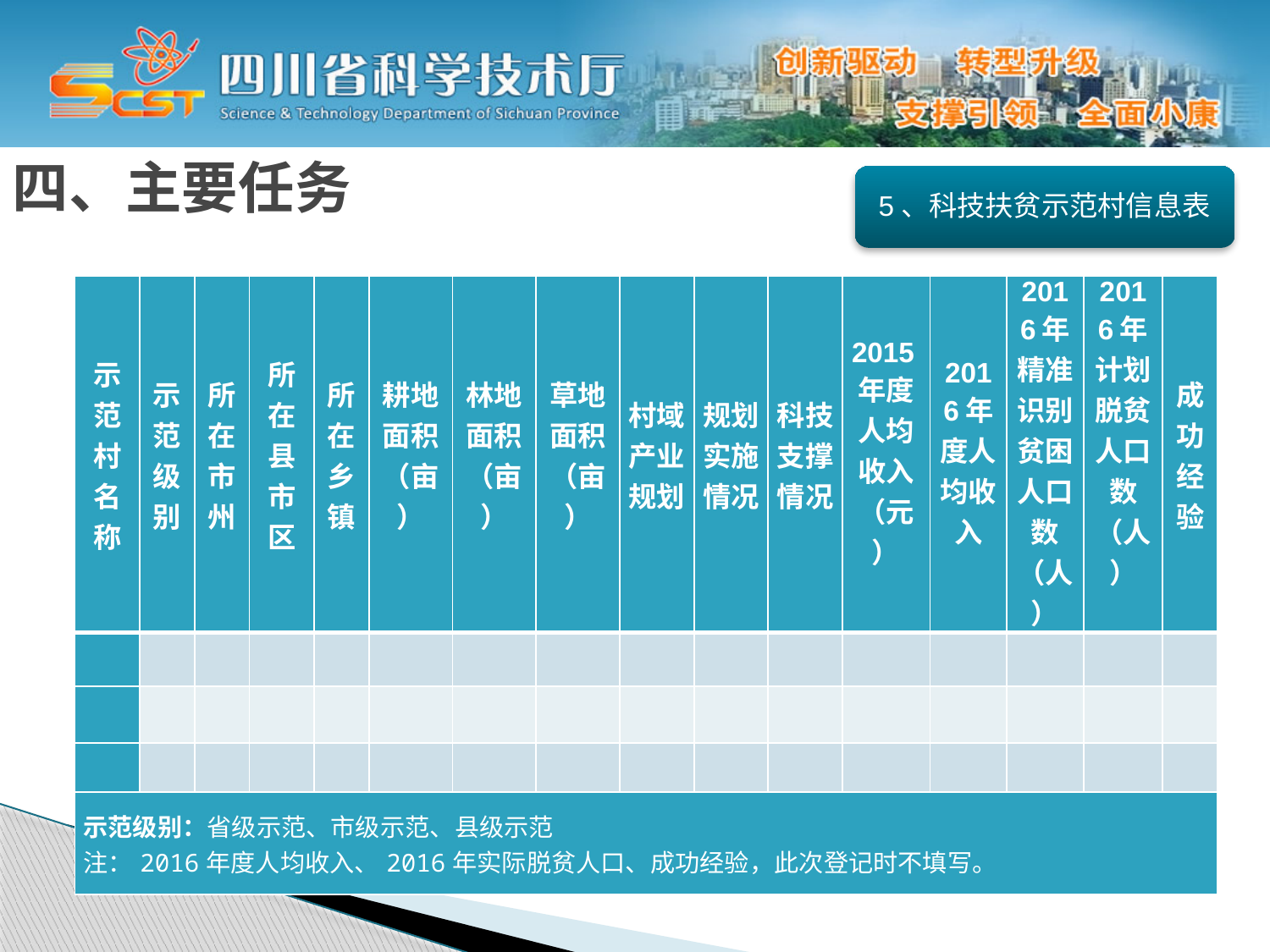

四、主要任务

5、科技扶贫示范村信息表
| 示范村名称 | 示范级别 | 所在市州 | 所在县市区 | 所在乡镇 | 耕地面积（亩） | 林地面积（亩） | 草地面积（亩） | 村域产业规划 | 规划实施情况 | 科技支撑情况 | 2015年度人均收入（元） | 2016年度人均收入 | 2016年精准识别贫困人口数（人） | 2016年计划脱贫人口数（人） | 成功经验 |
| --- | --- | --- | --- | --- | --- | --- | --- | --- | --- | --- | --- | --- | --- | --- | --- |
|  |  |  |  |  |  |  |  |  |  |  |  |  |  |  |  |
|  |  |  |  |  |  |  |  |  |  |  |  |  |  |  |  |
|  |  |  |  |  |  |  |  |  |  |  |  |  |  |  |  |
| 示范级别：省级示范、市级示范、县级示范 注：2016年度人均收入、2016年实际脱贫人口、成功经验，此次登记时不填写。 |  |  |  |  |  |  |  |  |  |  |  |  |  |  |  |